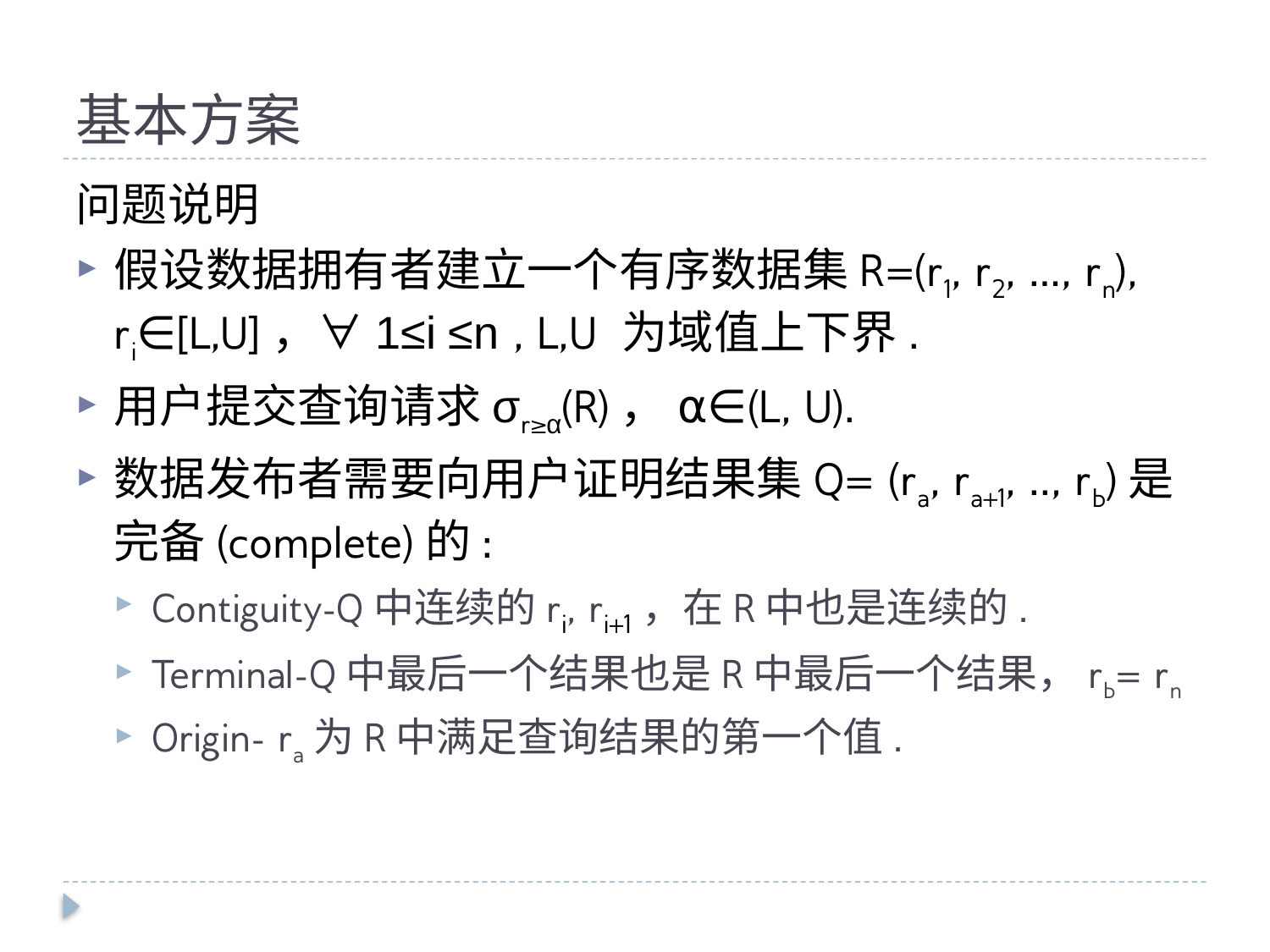

# 基本方案
问题说明
假设数据拥有者建立一个有序数据集R=(r1, r2, …, rn), ri∈[L,U]，∀1≤i ≤n , L,U 为域值上下界.
用户提交查询请求σr≥α(R)，α∈(L, U).
数据发布者需要向用户证明结果集Q= (ra, ra+1, .., rb)是完备(complete)的:
Contiguity-Q中连续的ri, ri+1，在R中也是连续的.
Terminal-Q中最后一个结果也是R中最后一个结果，rb= rn
Origin- ra为R中满足查询结果的第一个值.